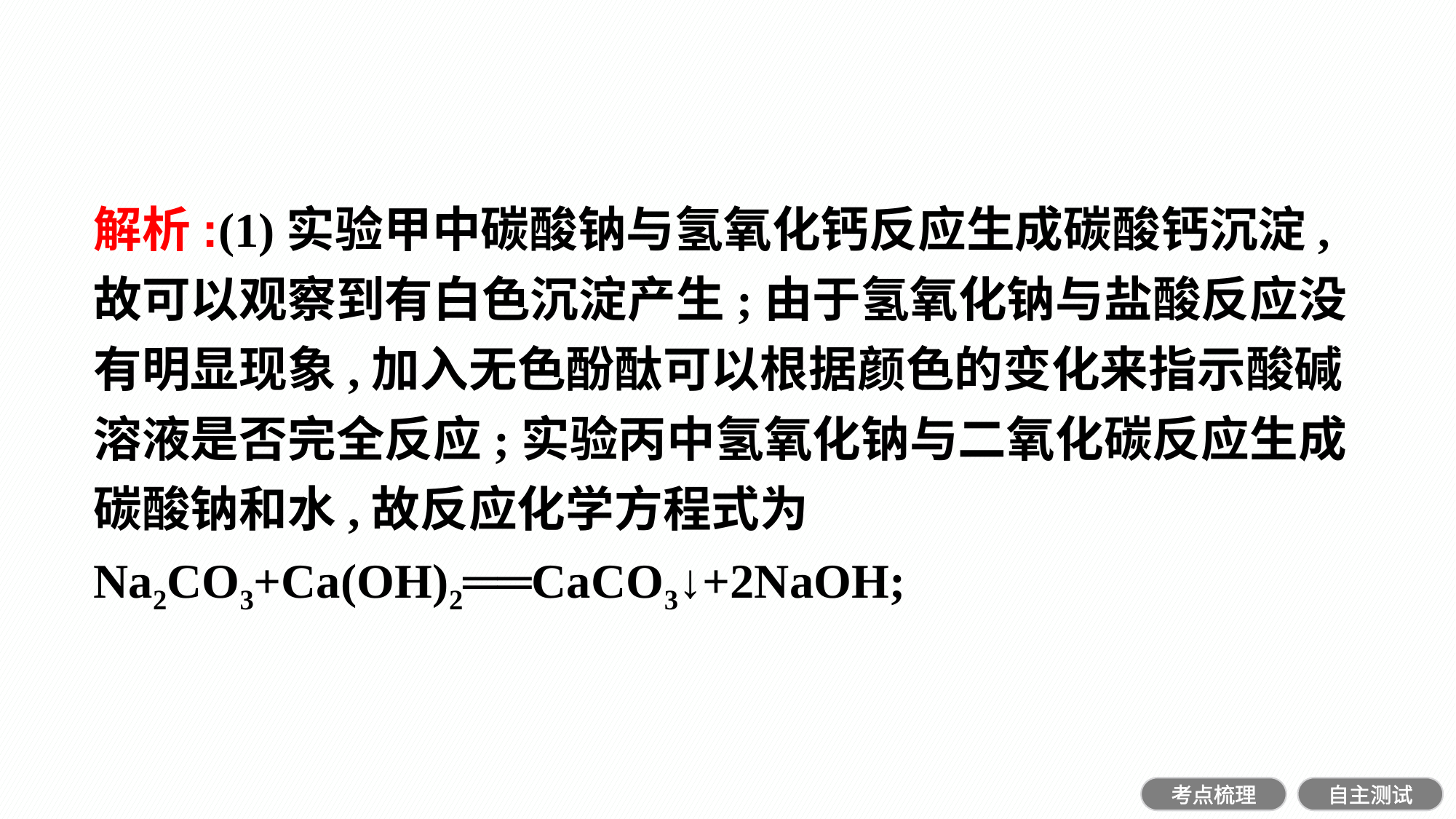

解析:(1)实验甲中碳酸钠与氢氧化钙反应生成碳酸钙沉淀,故可以观察到有白色沉淀产生;由于氢氧化钠与盐酸反应没有明显现象,加入无色酚酞可以根据颜色的变化来指示酸碱溶液是否完全反应;实验丙中氢氧化钠与二氧化碳反应生成碳酸钠和水,故反应化学方程式为Na2CO3+Ca(OH)2══CaCO3↓+2NaOH;